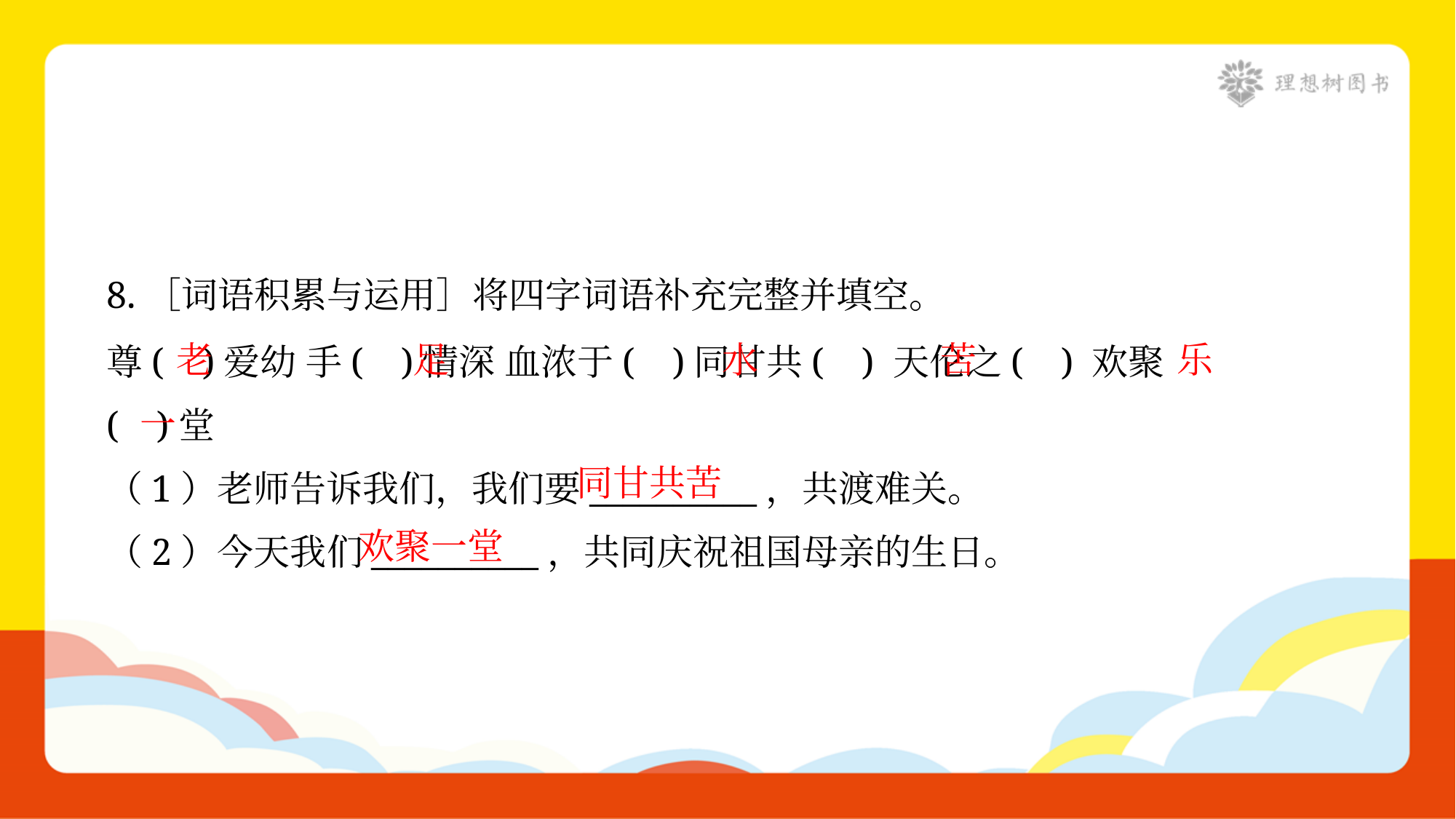

8.［词语积累与运用］将四字词语补充完整并填空。
尊(    )爱幼 手(    )情深 血浓于(    )同甘共(    ) 天伦之(    ) 欢聚
(    )堂
老
足
水
苦
乐
一
同甘共苦
（1）老师告诉我们，我们要__________，共渡难关。
欢聚一堂
（2）今天我们__________，共同庆祝祖国母亲的生日。